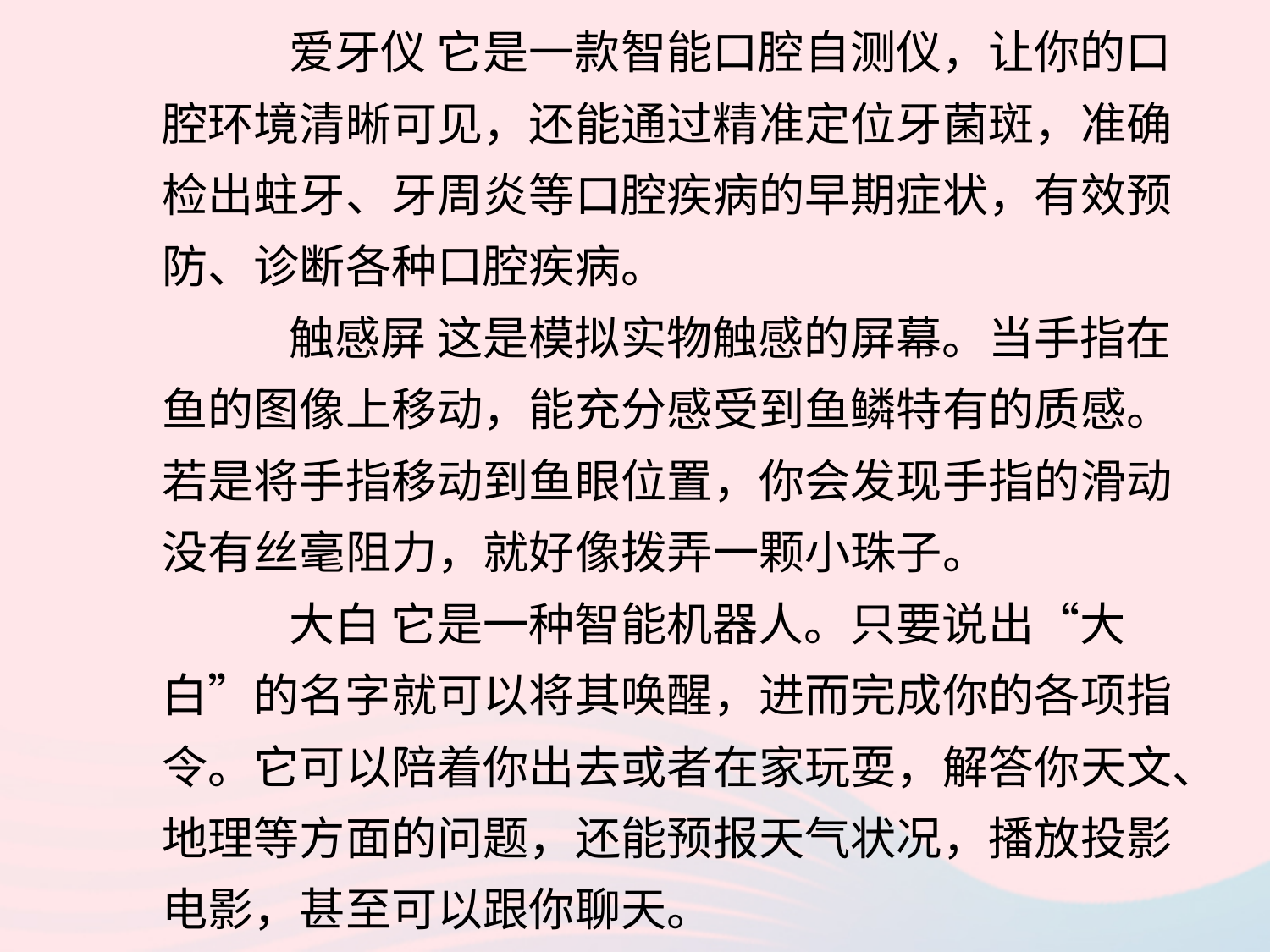

爱牙仪 它是一款智能口腔自测仪，让你的口腔环境清晰可见，还能通过精准定位牙菌斑，准确检出蛀牙、牙周炎等口腔疾病的早期症状，有效预防、诊断各种口腔疾病。
	触感屏 这是模拟实物触感的屏幕。当手指在鱼的图像上移动，能充分感受到鱼鳞特有的质感。若是将手指移动到鱼眼位置，你会发现手指的滑动没有丝毫阻力，就好像拨弄一颗小珠子。
	大白 它是一种智能机器人。只要说出“大白”的名字就可以将其唤醒，进而完成你的各项指令。它可以陪着你出去或者在家玩耍，解答你天文、地理等方面的问题，还能预报天气状况，播放投影电影，甚至可以跟你聊天。